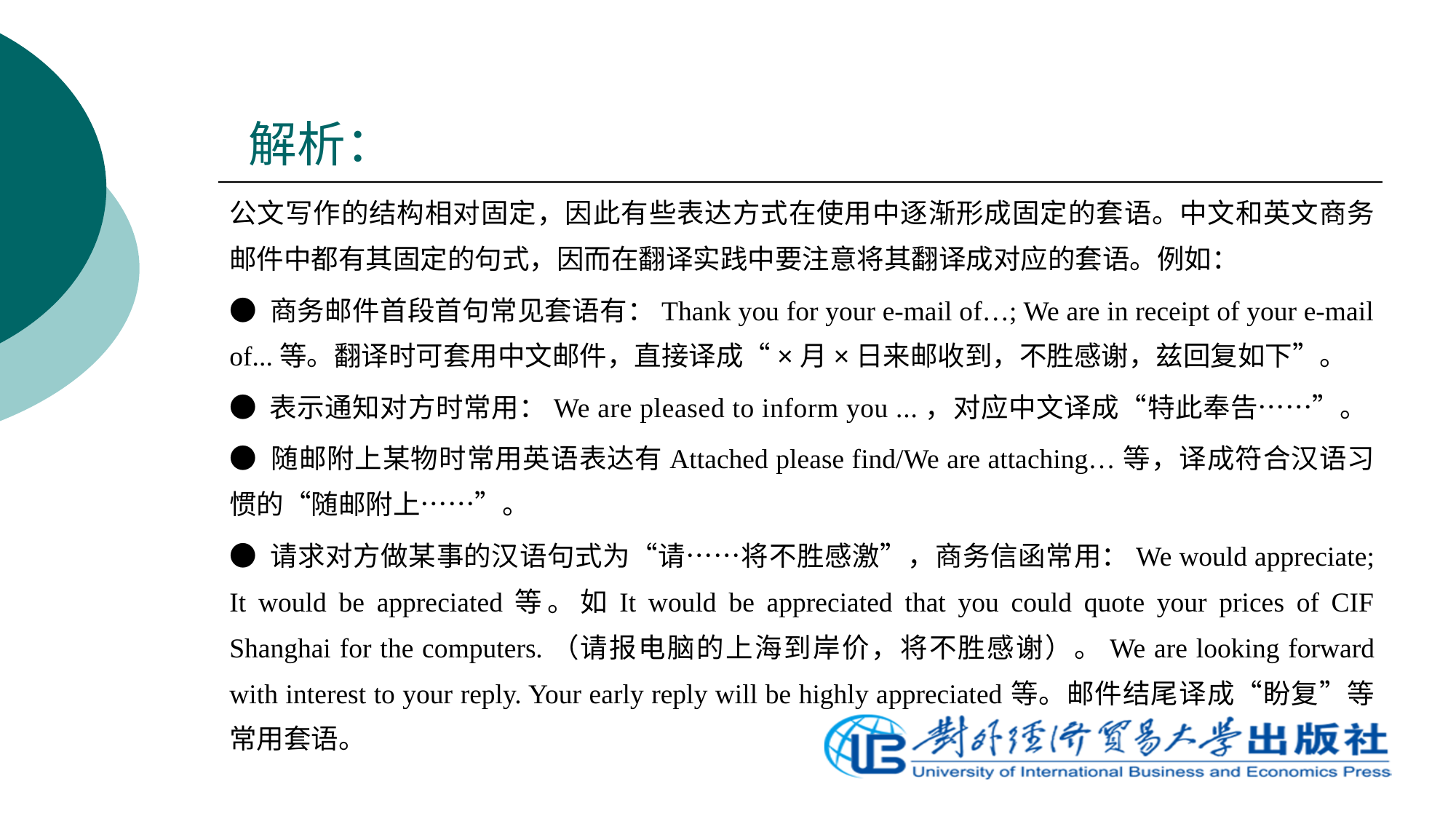

# 解析：
公文写作的结构相对固定，因此有些表达方式在使用中逐渐形成固定的套语。中文和英文商务邮件中都有其固定的句式，因而在翻译实践中要注意将其翻译成对应的套语。例如：
● 商务邮件首段首句常见套语有：Thank you for your e-mail of…; We are in receipt of your e-mail of...等。翻译时可套用中文邮件，直接译成“×月×日来邮收到，不胜感谢，兹回复如下”。
● 表示通知对方时常用：We are pleased to inform you ...，对应中文译成“特此奉告……”。
● 随邮附上某物时常用英语表达有Attached please find/We are attaching…等，译成符合汉语习惯的“随邮附上……”。
● 请求对方做某事的汉语句式为“请……将不胜感激”，商务信函常用：We would appreciate; It would be appreciated等。如It would be appreciated that you could quote your prices of CIF Shanghai for the computers.（请报电脑的上海到岸价，将不胜感谢）。We are looking forward with interest to your reply. Your early reply will be highly appreciated等。邮件结尾译成“盼复”等常用套语。